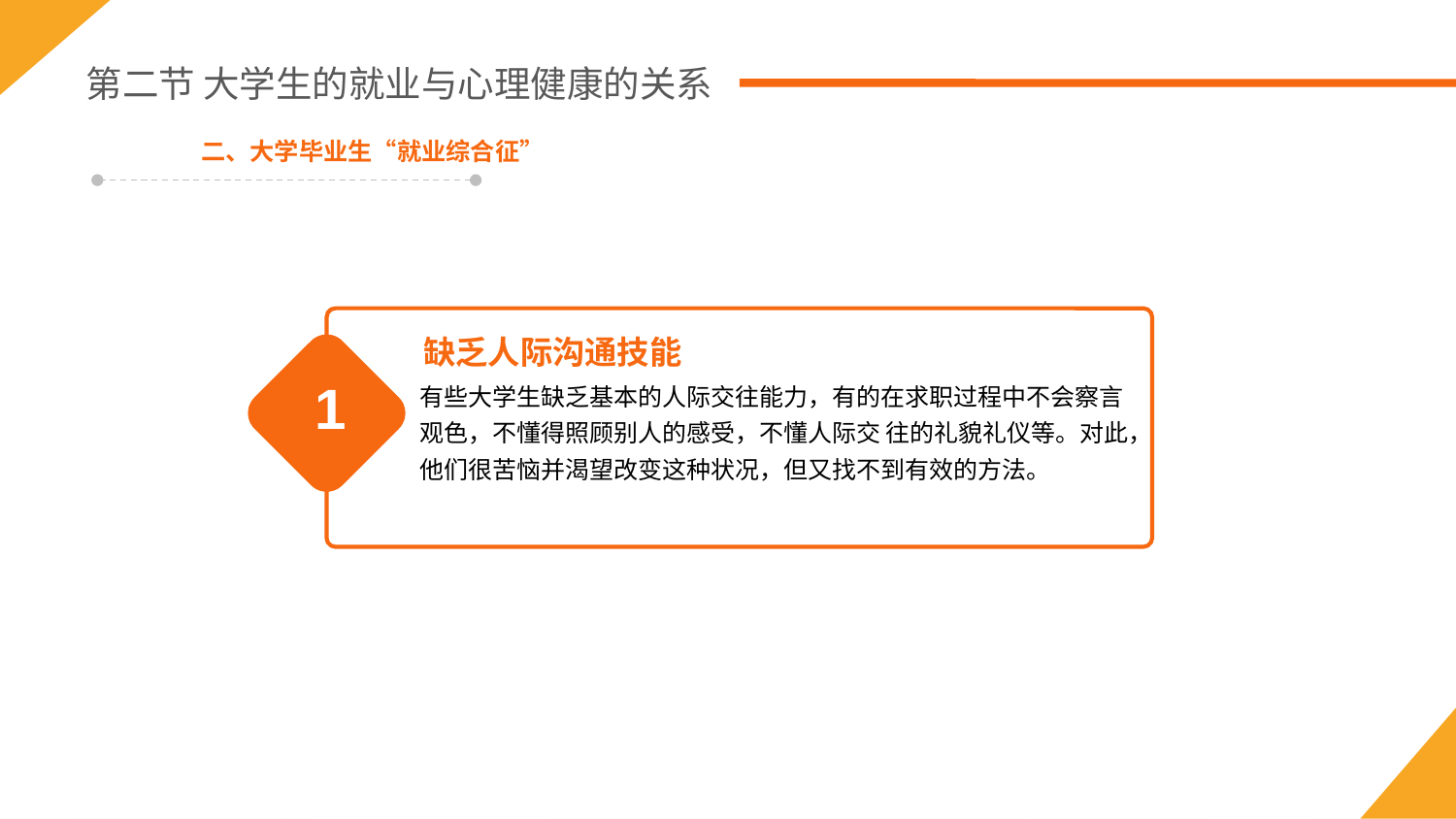

第二节 大学生的就业与心理健康的关系
二、大学毕业生“就业综合征”

缺乏人际沟通技能

有些大学生缺乏基本的人际交往能力，有的在求职过程中不会察言观色，不懂得照顾别人的感受，不懂人际交 往的礼貌礼仪等。对此，他们很苦恼并渴望改变这种状况，但又找不到有效的方法。

1